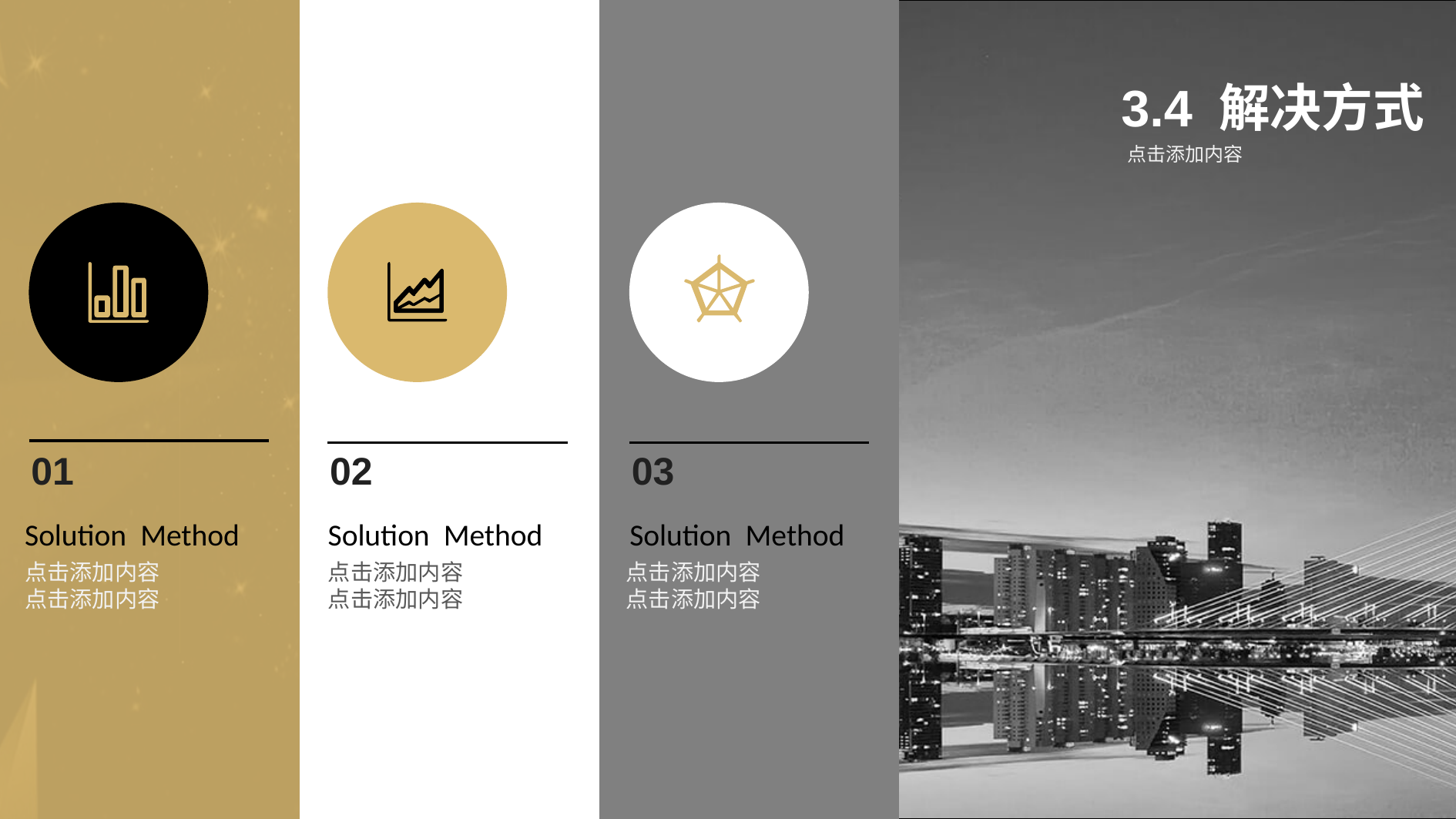

3.4 解决方式
点击添加内容

01
02
03
Solution  Method
Solution  Method
Solution  Method
点击添加内容
点击添加内容

点击添加内容
点击添加内容

点击添加内容
点击添加内容